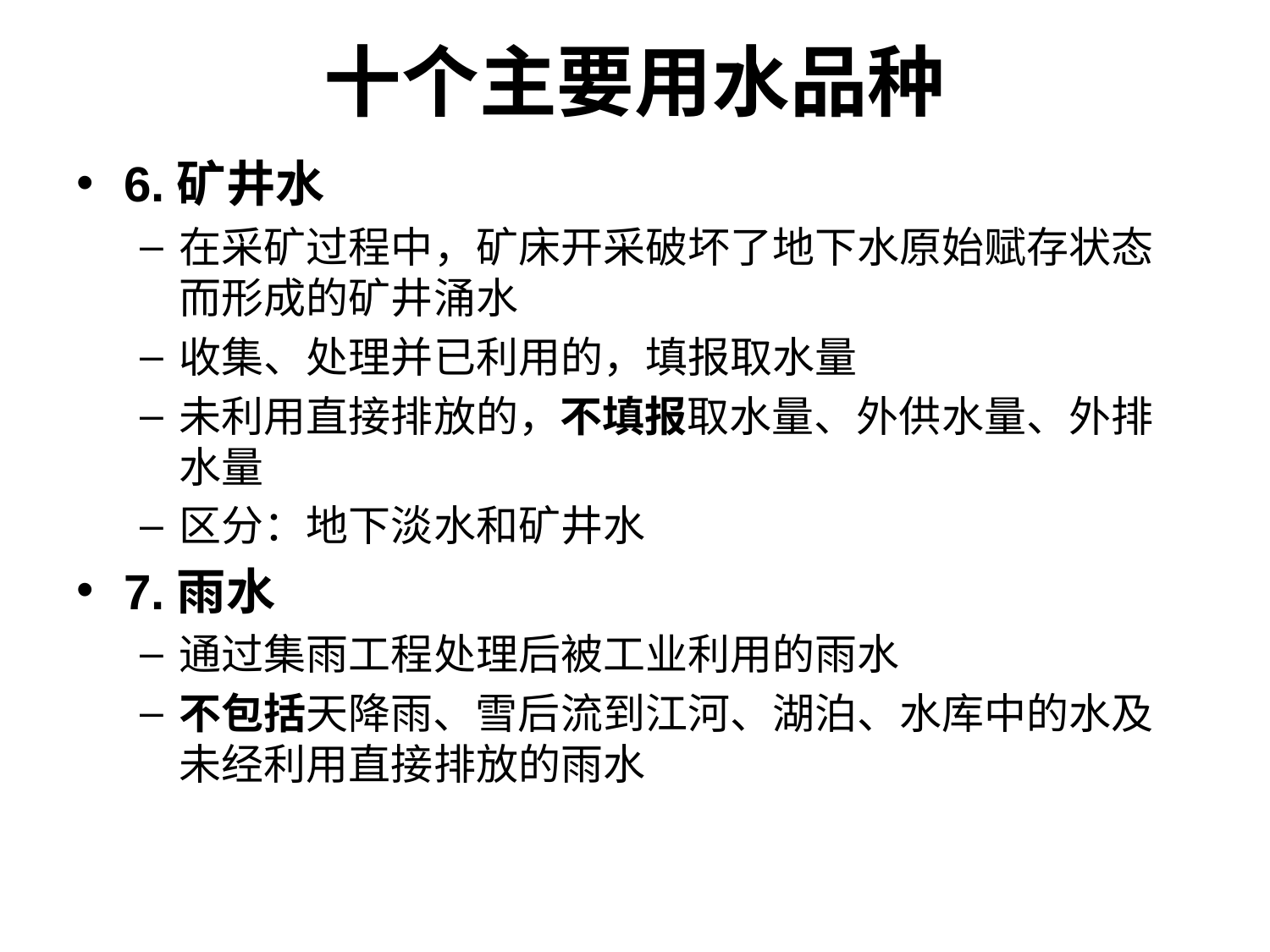

# 十个主要用水品种
6.矿井水
在采矿过程中，矿床开采破坏了地下水原始赋存状态而形成的矿井涌水
收集、处理并已利用的，填报取水量
未利用直接排放的，不填报取水量、外供水量、外排水量
区分：地下淡水和矿井水
7.雨水
通过集雨工程处理后被工业利用的雨水
不包括天降雨、雪后流到江河、湖泊、水库中的水及未经利用直接排放的雨水